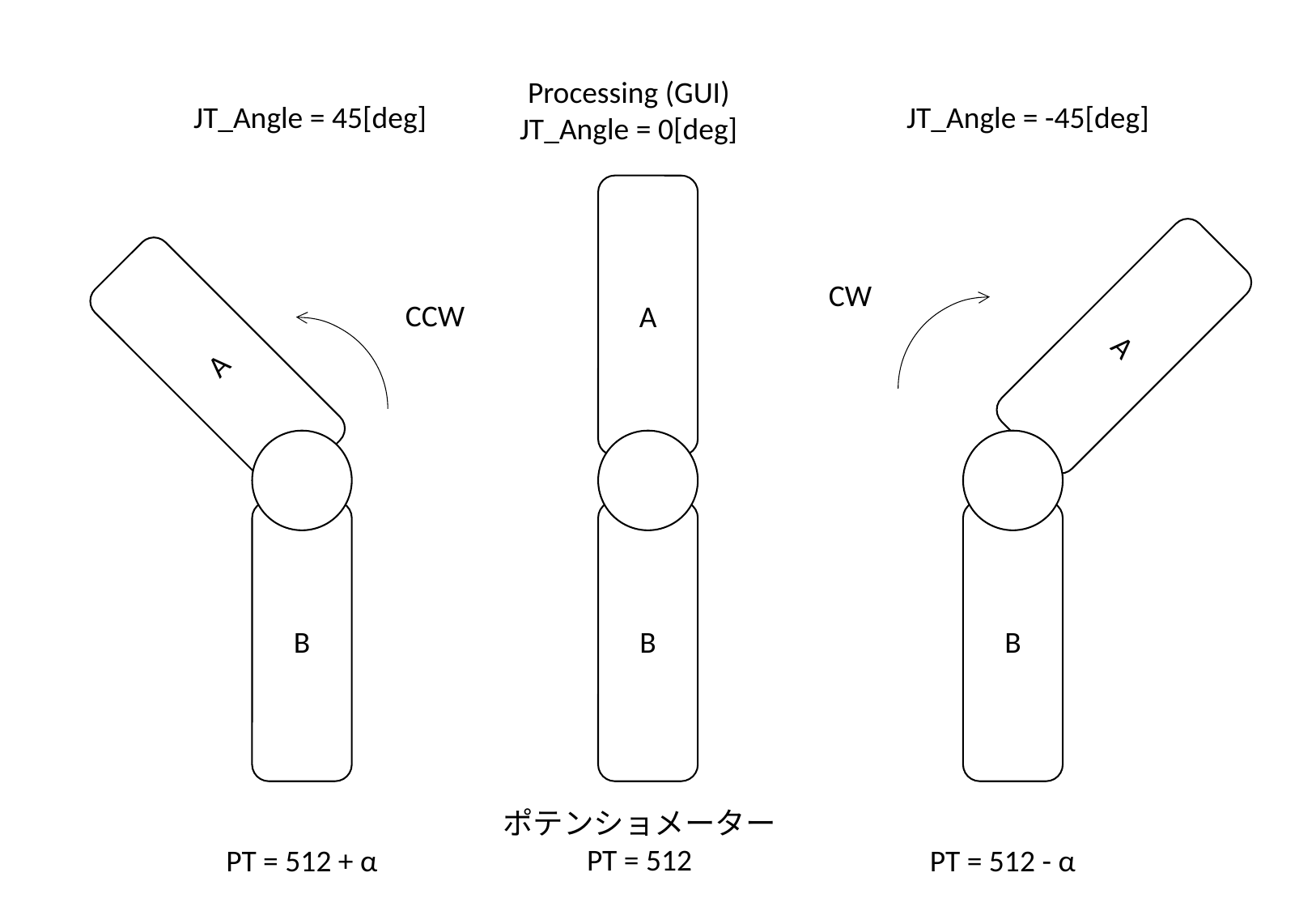

Processing (GUI)
JT_Angle = 0[deg]
A

B
JT_Angle = 45[deg]
A
CCW

B
JT_Angle = -45[deg]
A
CW

B
ポテンショメーター
PT = 512
PT = 512 + α
PT = 512 - α